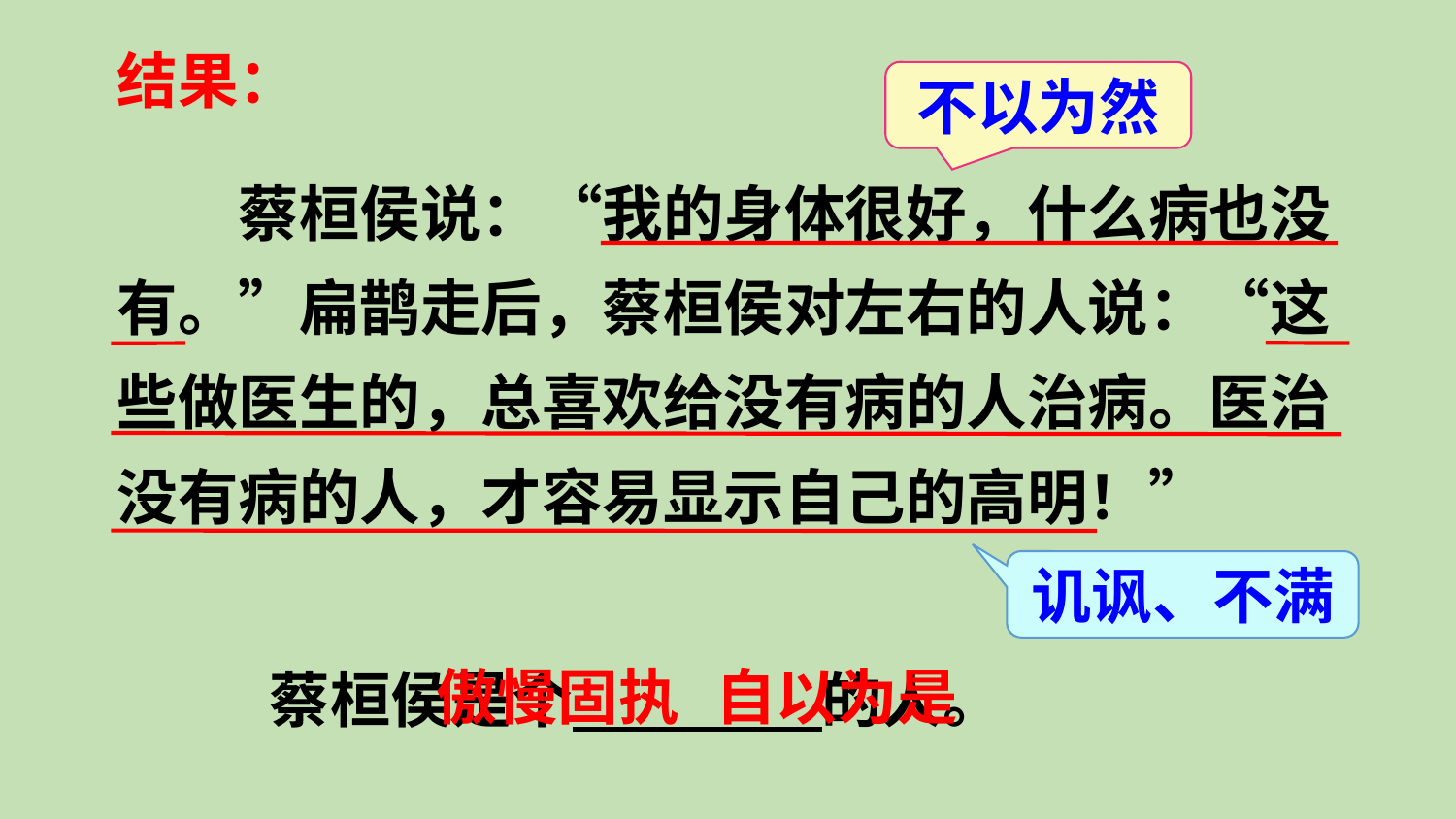

结果：
不以为然
蔡桓侯说：“我的身体很好，什么病也没有。”扁鹊走后，蔡桓侯对左右的人说：“这些做医生的，总喜欢给没有病的人治病。医治没有病的人，才容易显示自己的高明！”
讥讽、不满
傲慢固执
自以为是
蔡桓侯是个                  的人。